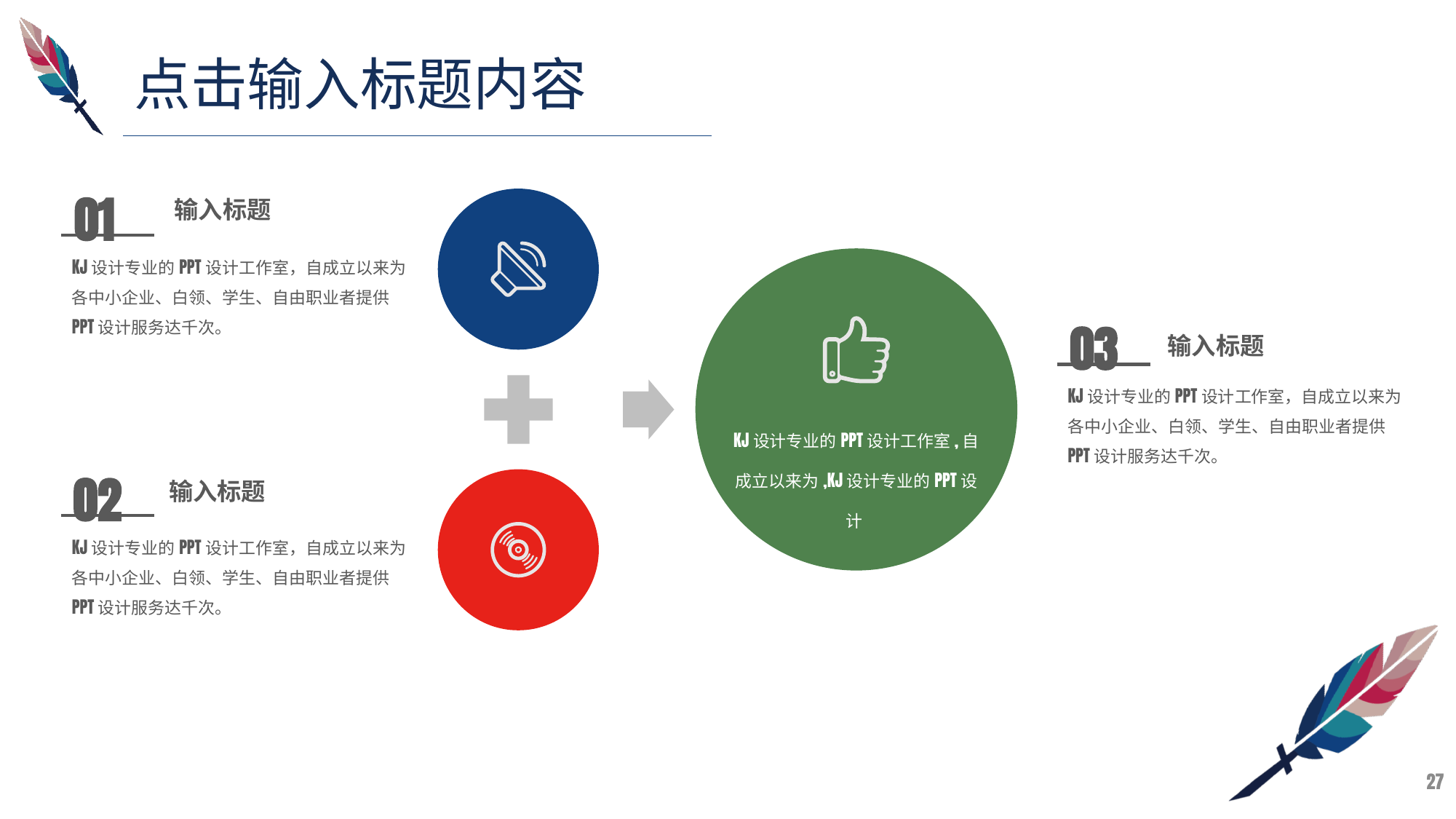

点击输入标题内容
01
输入标题
KJ设计专业的PPT设计工作室，自成立以来为各中小企业、白领、学生、自由职业者提供PPT设计服务达千次。

KJ设计专业的PPT设计工作室,自成立以来为,KJ设计专业的PPT设计

03
输入标题
KJ设计专业的PPT设计工作室，自成立以来为各中小企业、白领、学生、自由职业者提供PPT设计服务达千次。
02
输入标题
KJ设计专业的PPT设计工作室，自成立以来为各中小企业、白领、学生、自由职业者提供PPT设计服务达千次。
27